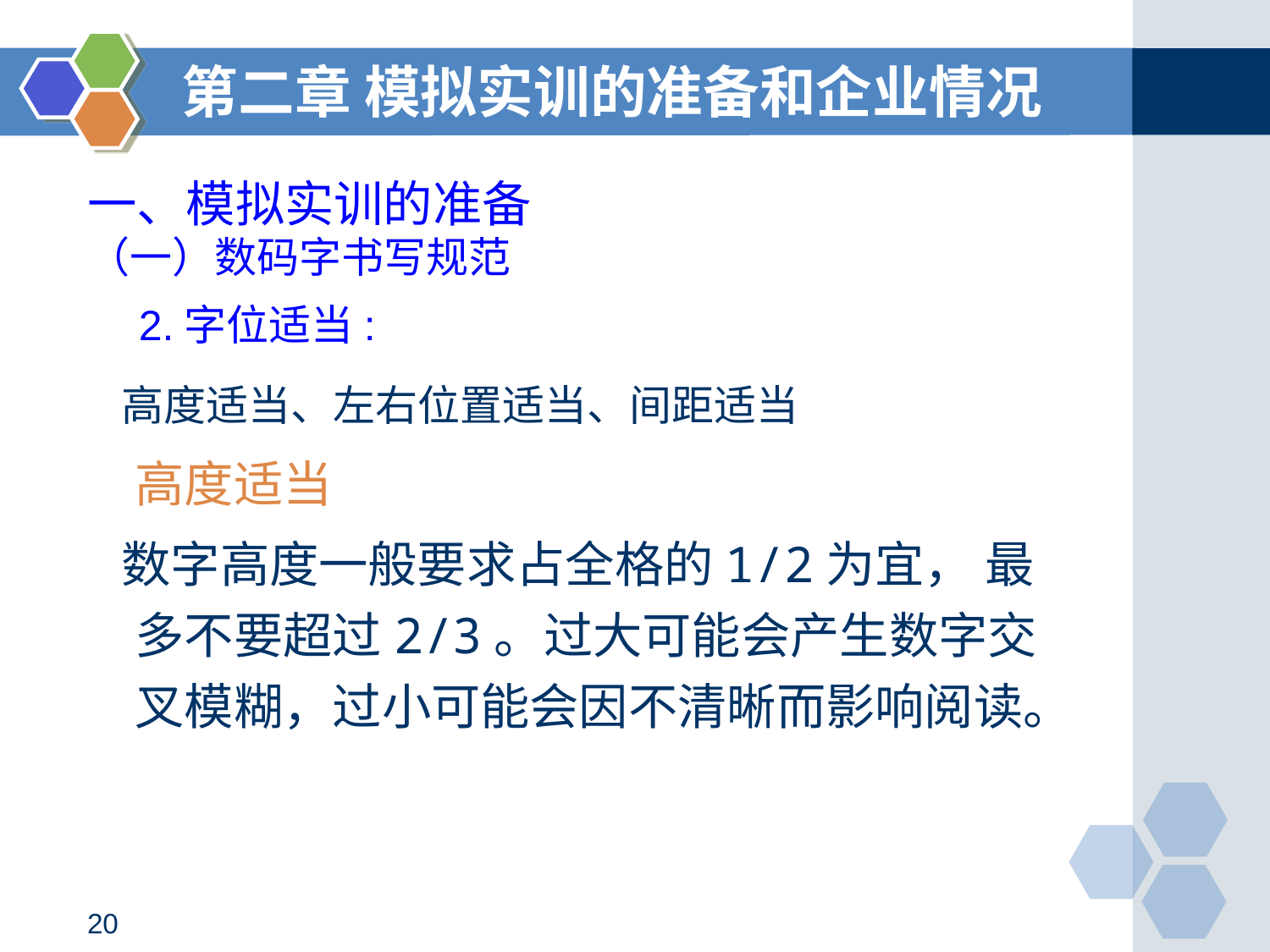

第二章 模拟实训的准备和企业情况
# 一、模拟实训的准备
（一）数码字书写规范
    2.字位适当:
  高度适当、左右位置适当、间距适当
	高度适当
  数字高度一般要求占全格的1/2为宜， 最多不要超过2/3。过大可能会产生数字交叉模糊，过小可能会因不清晰而影响阅读。